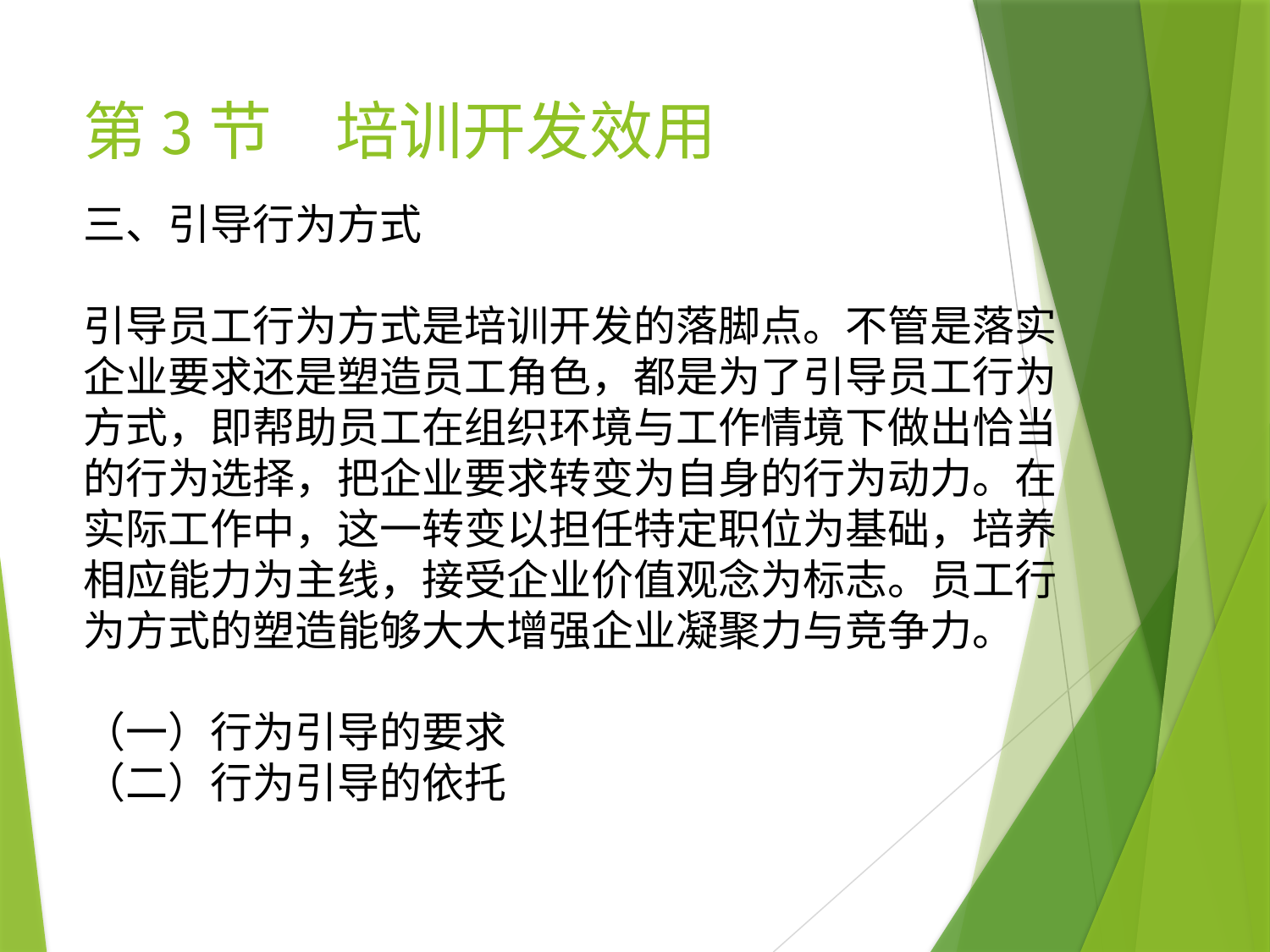

# 第3节　培训开发效用
三、引导行为方式

引导员工行为方式是培训开发的落脚点。不管是落实企业要求还是塑造员工角色，都是为了引导员工行为方式，即帮助员工在组织环境与工作情境下做出恰当的行为选择，把企业要求转变为自身的行为动力。在实际工作中，这一转变以担任特定职位为基础，培养相应能力为主线，接受企业价值观念为标志。员工行为方式的塑造能够大大增强企业凝聚力与竞争力。

（一）行为引导的要求
（二）行为引导的依托